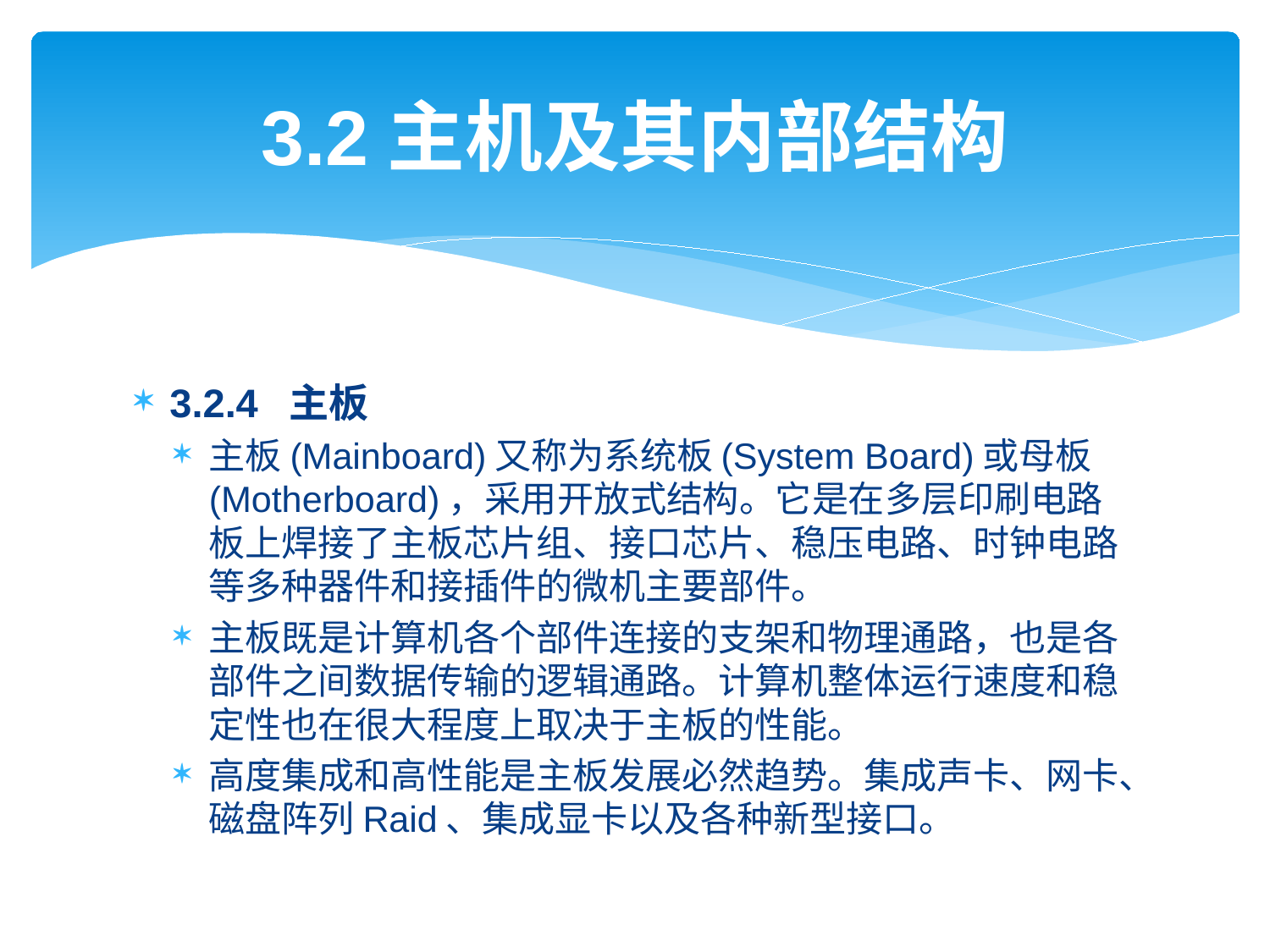

# 3.2主机及其内部结构
3.2.4  主板
主板(Mainboard)又称为系统板(System Board)或母板(Motherboard)，采用开放式结构。它是在多层印刷电路板上焊接了主板芯片组、接口芯片、稳压电路、时钟电路等多种器件和接插件的微机主要部件。
主板既是计算机各个部件连接的支架和物理通路，也是各部件之间数据传输的逻辑通路。计算机整体运行速度和稳定性也在很大程度上取决于主板的性能。
高度集成和高性能是主板发展必然趋势。集成声卡、网卡、磁盘阵列Raid、集成显卡以及各种新型接口。